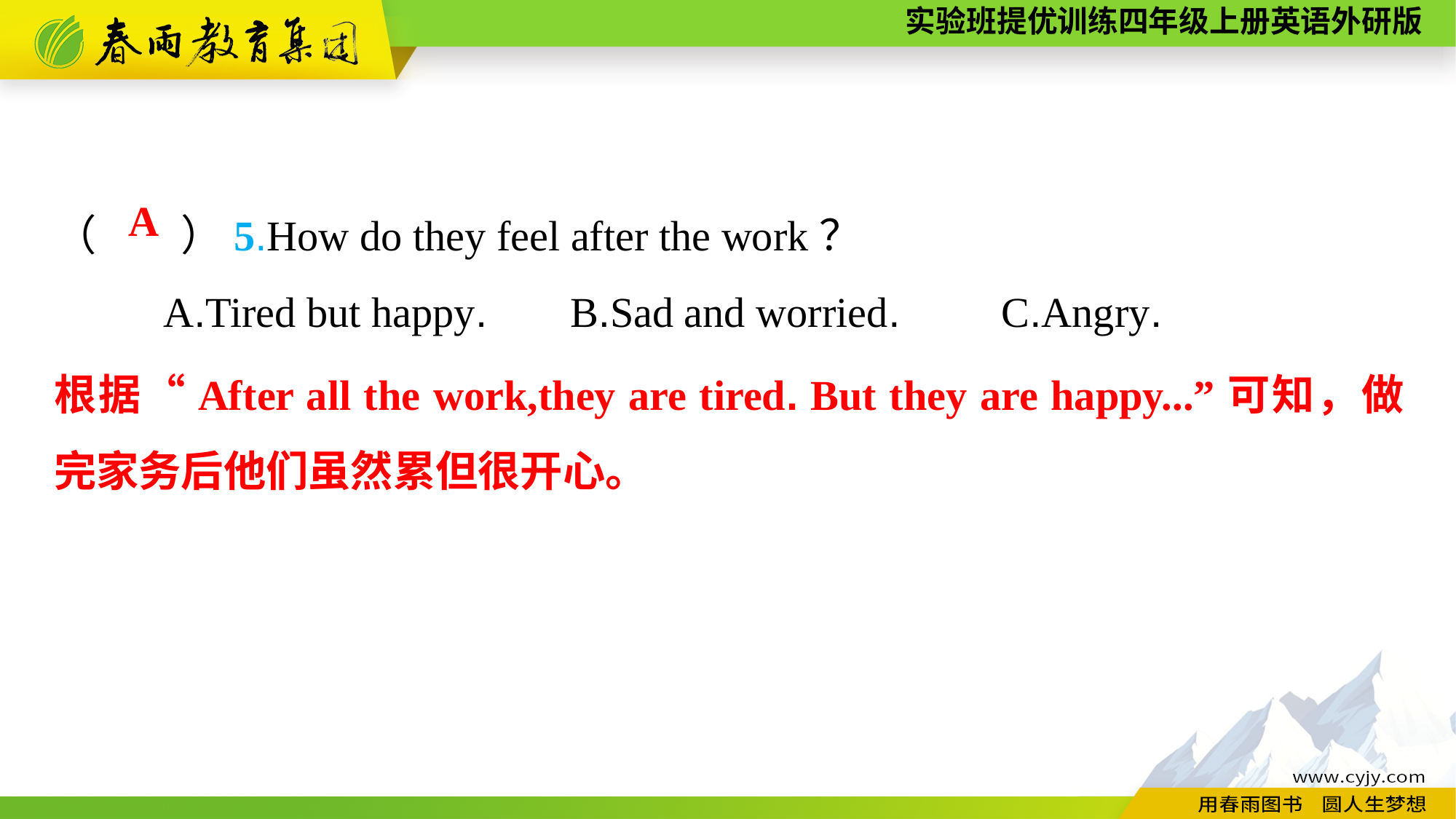

（　　）5.How do they feel after the work？
	A.Tired but happy.       B.Sad and worried.	       C.Angry.
A
根据“After all the work,they are tired. But they are happy...”可知，做完家务后他们虽然累但很开心。